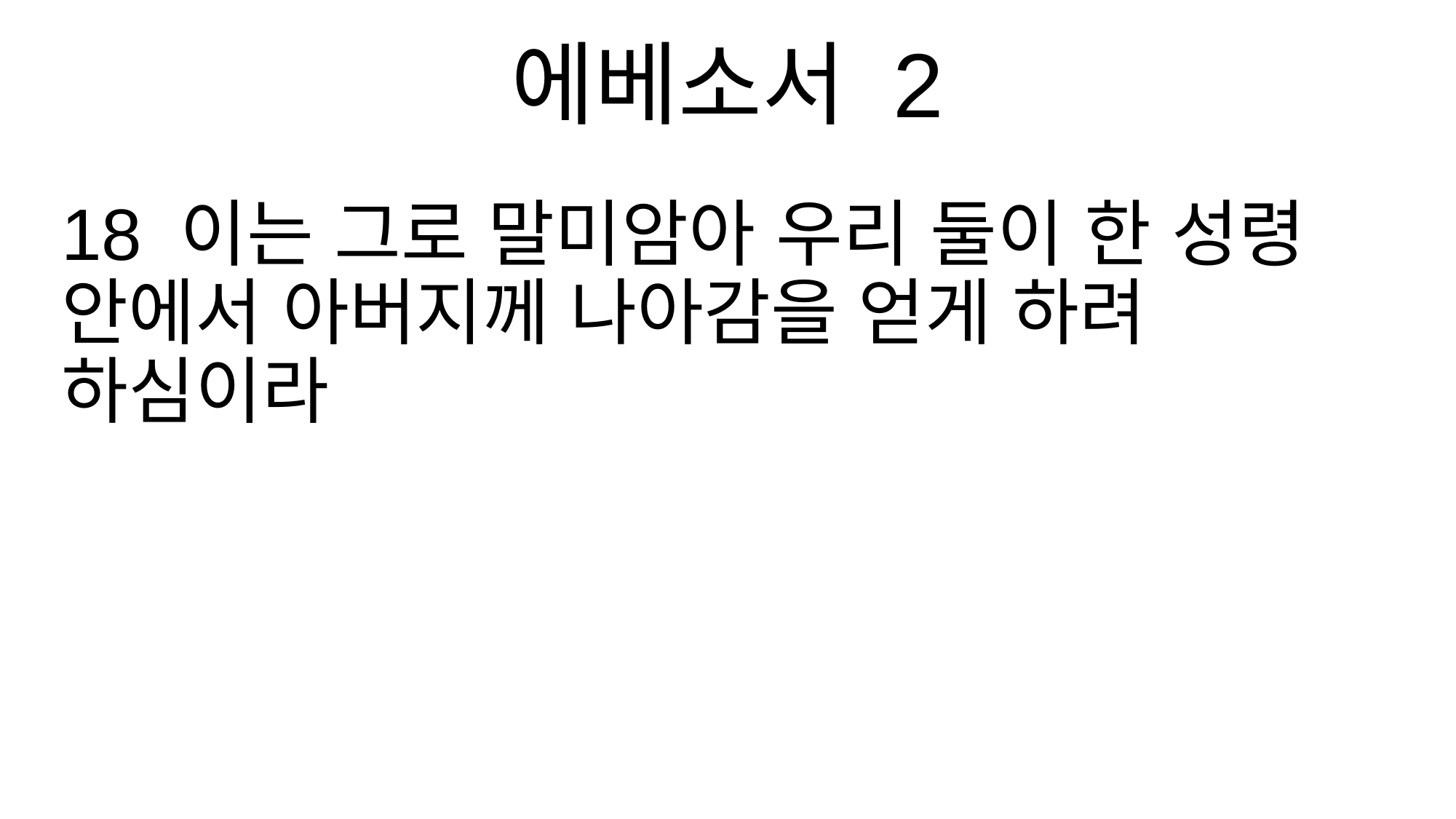

에베소서 2
18 이는 그로 말미암아 우리 둘이 한 성령 안에서 아버지께 나아감을 얻게 하려 하심이라